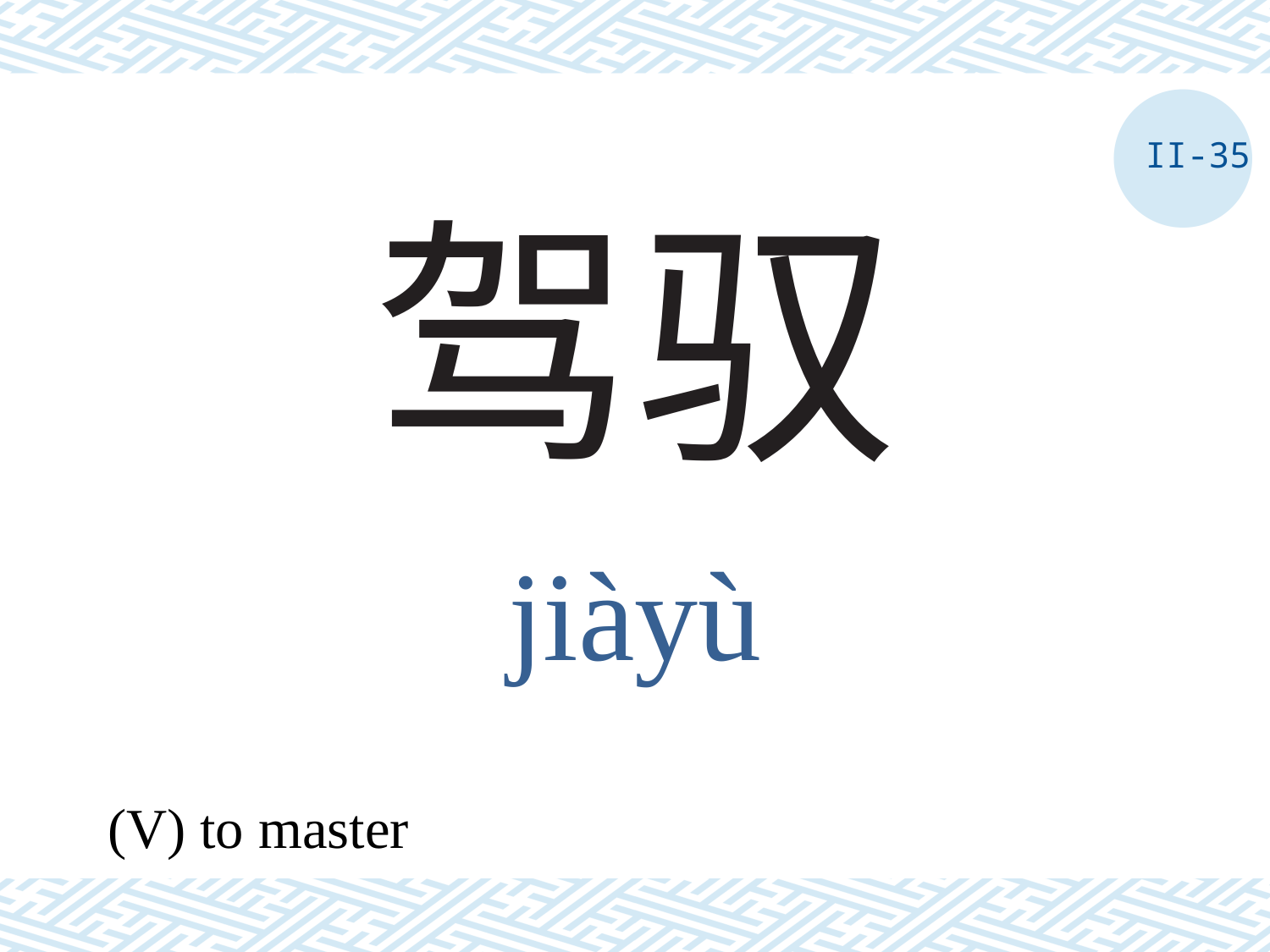

II-35

# 驾驭
jiàyù
(V) to master